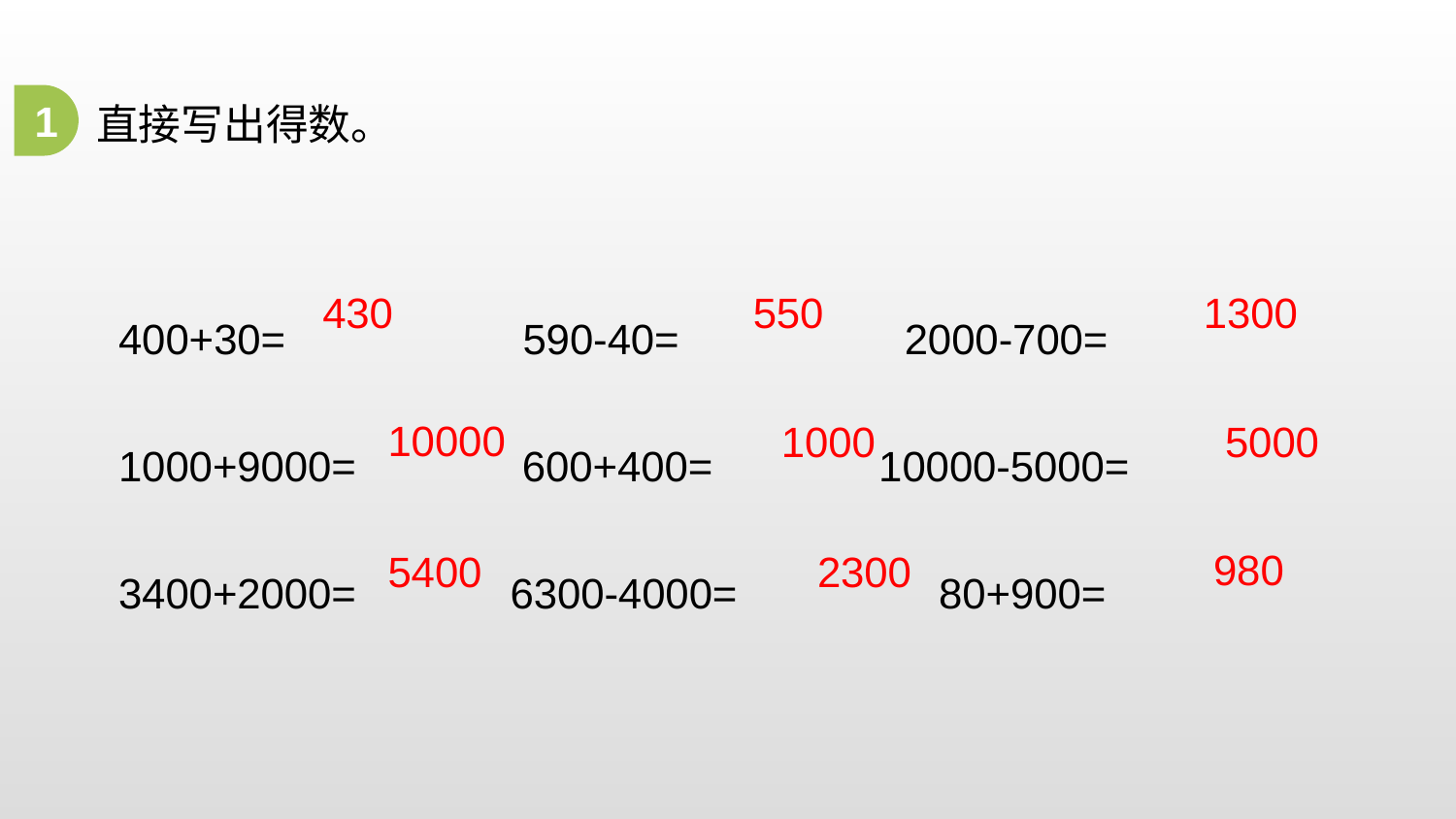

1
直接写出得数。
400+30=                    590-40=                   2000-700=
1000+9000=              600+400=              10000-5000=
3400+2000=             6300-4000=                 80+900=

430
550
1300
10000
1000
5000
980
5400
2300